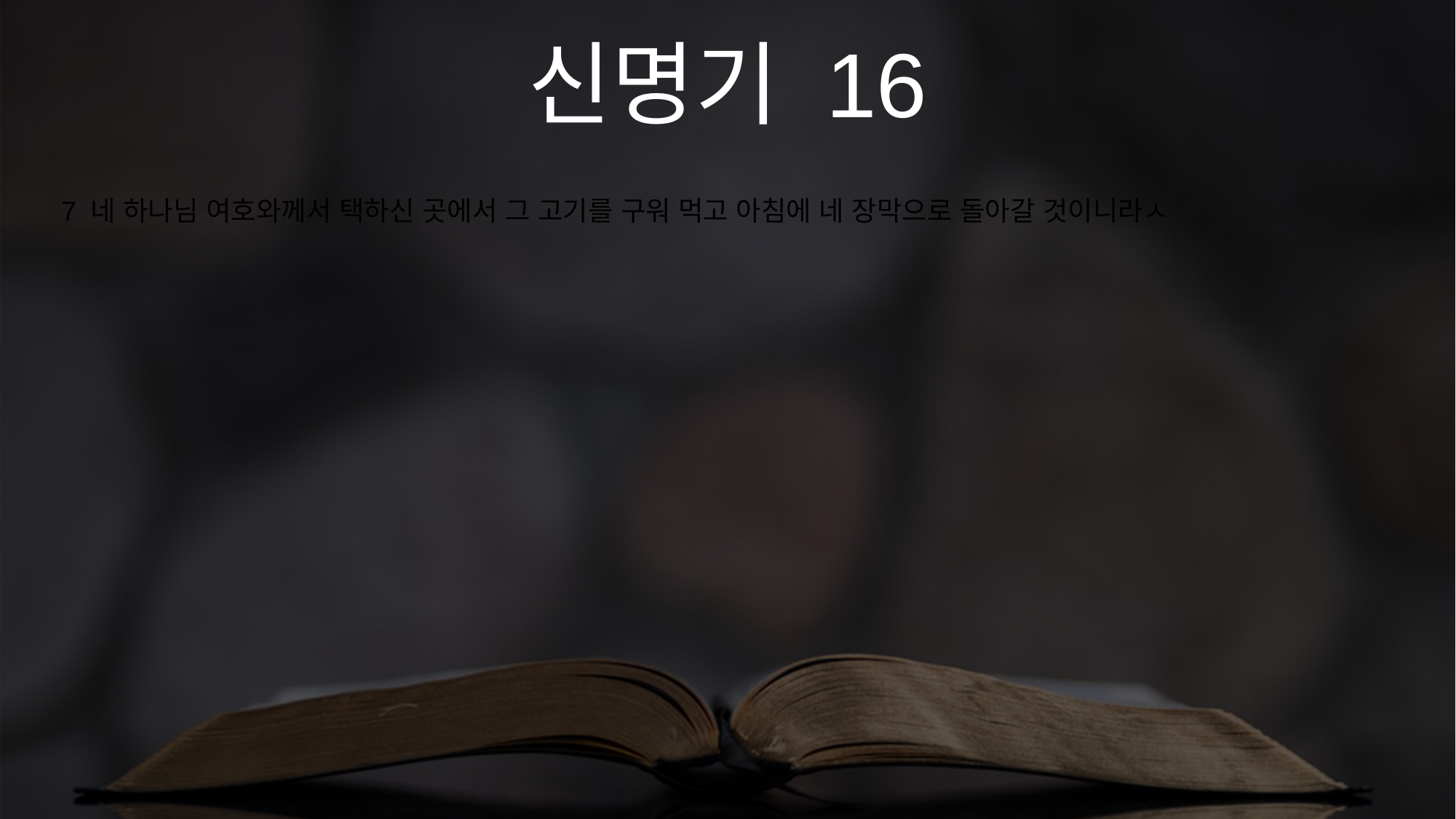

신명기 16
7 네 하나님 여호와께서 택하신 곳에서 그 고기를 구워 먹고 아침에 네 장막으로 돌아갈 것이니라ㅅ